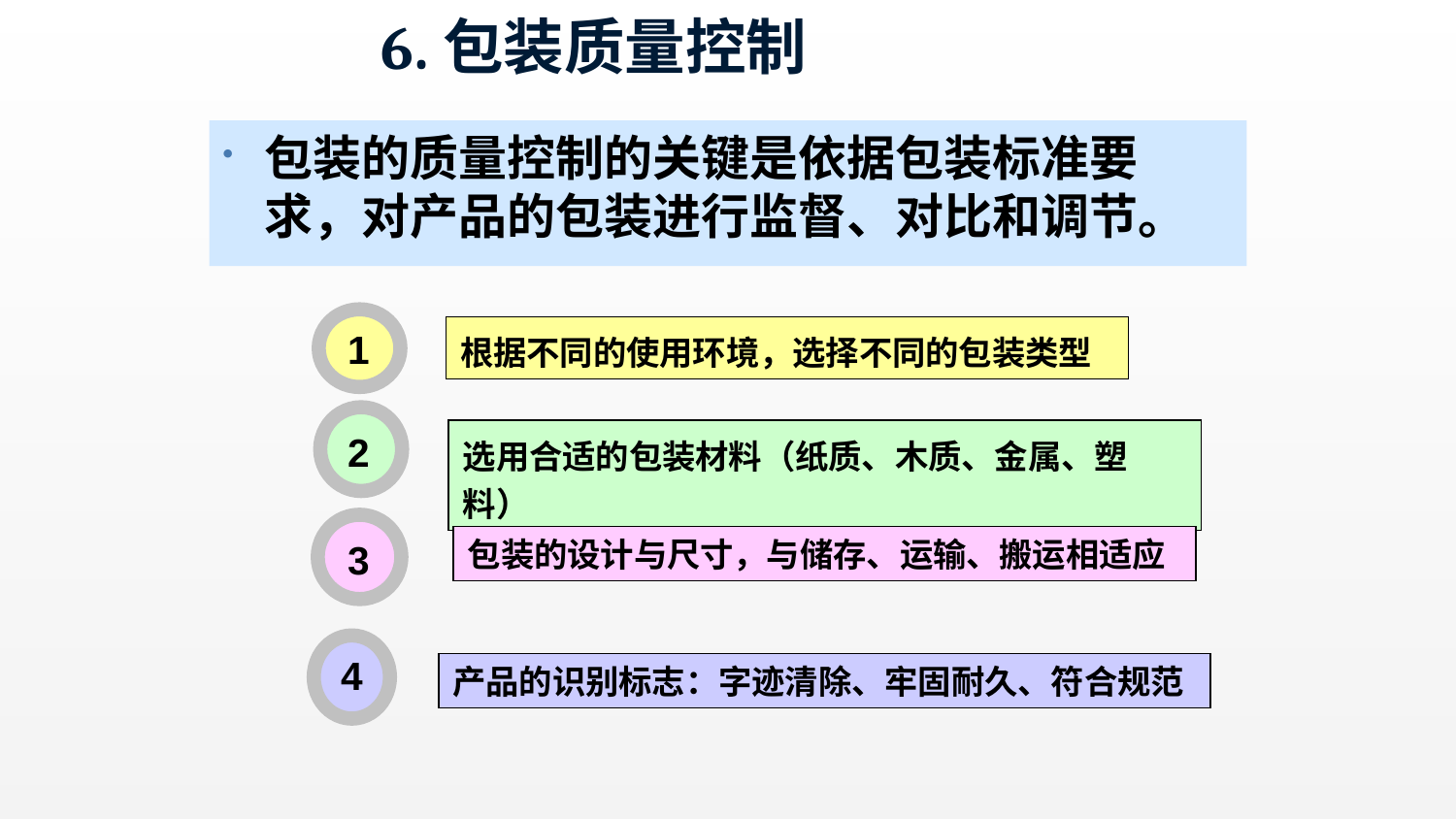

# 6.包装质量控制
包装的质量控制的关键是依据包装标准要求，对产品的包装进行监督、对比和调节。

根据不同的使用环境，选择不同的包装类型
1

选用合适的包装材料（纸质、木质、金属、塑料）
2

包装的设计与尺寸，与储存、运输、搬运相适应
3

4
产品的识别标志：字迹清除、牢固耐久、符合规范